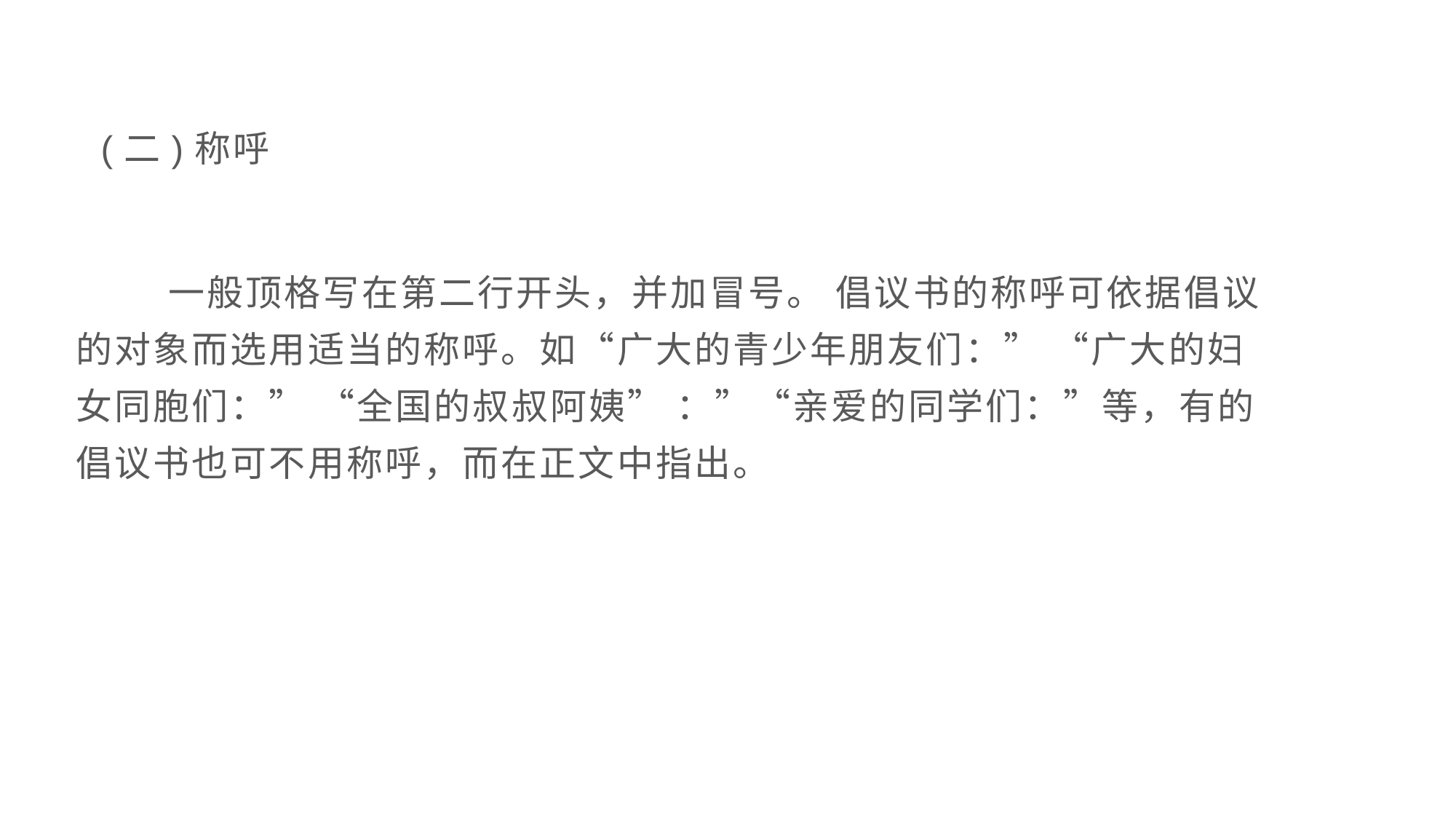

#
  (二)称呼

        一般顶格写在第二行开头，并加冒号。 倡议书的称呼可依据倡议的对象而选用适当的称呼。如“广大的青少年朋友们：” “广大的妇女同胞们：” “全国的叔叔阿姨” ：”“亲爱的同学们：”等，有的倡议书也可不用称呼，而在正文中指出。